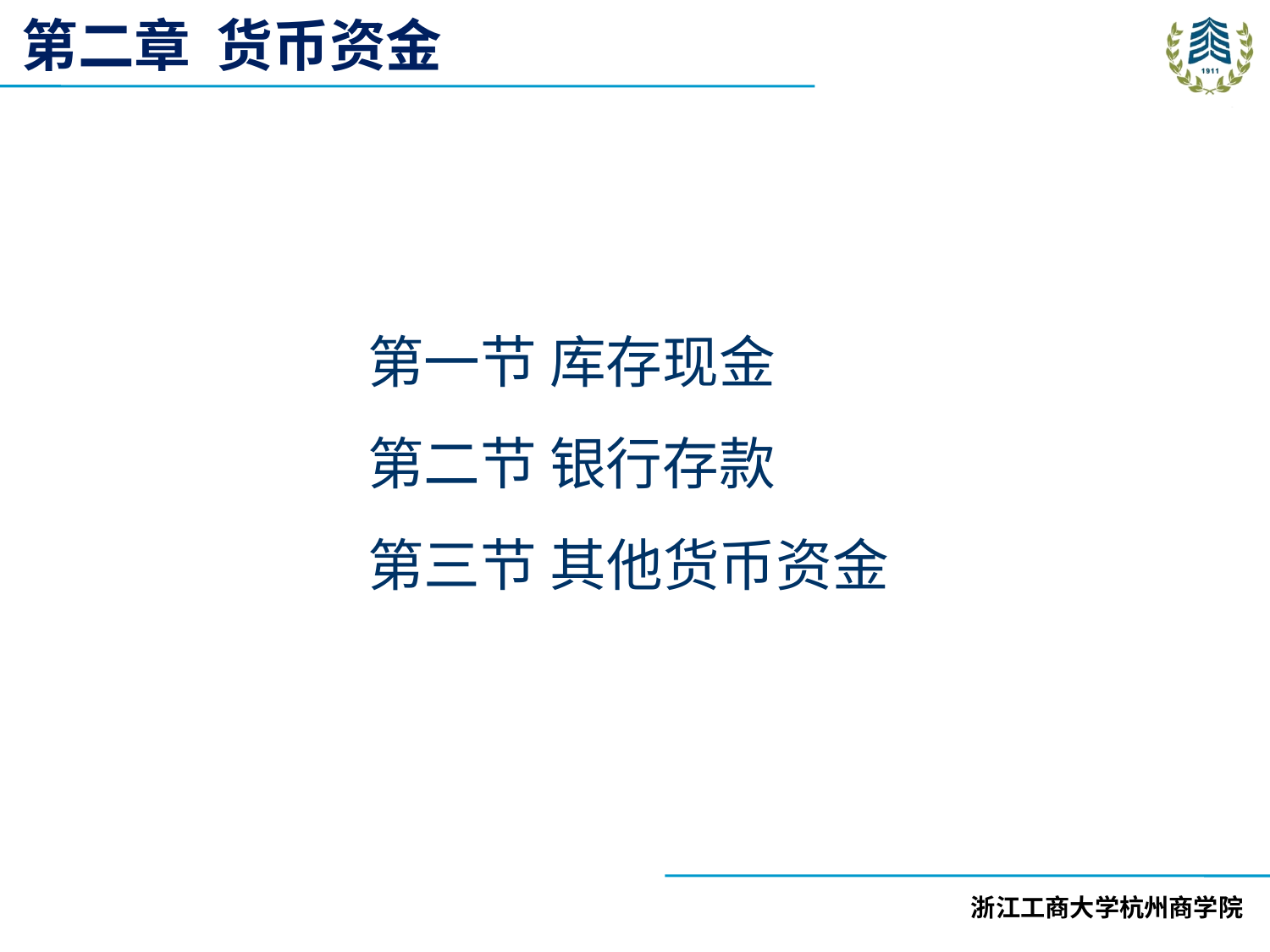

第二章  货币资金
第一节 库存现金
第二节 银行存款
第三节 其他货币资金